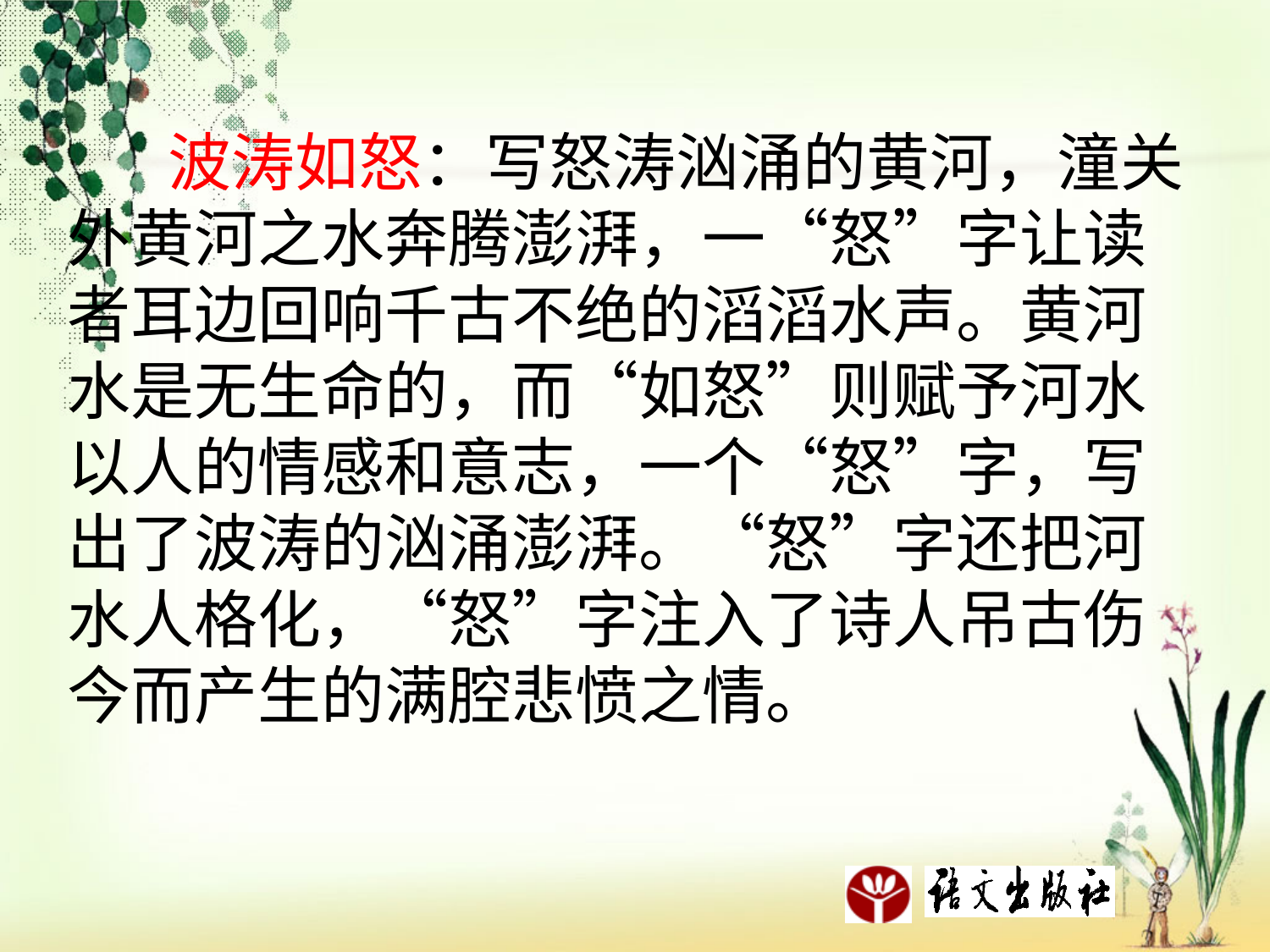

#
      波涛如怒：写怒涛汹涌的黄河，潼关外黄河之水奔腾澎湃，一“怒”字让读者耳边回响千古不绝的滔滔水声。黄河水是无生命的，而“如怒”则赋予河水以人的情感和意志，一个“怒”字，写出了波涛的汹涌澎湃。“怒”字还把河水人格化，“怒”字注入了诗人吊古伤今而产生的满腔悲愤之情。